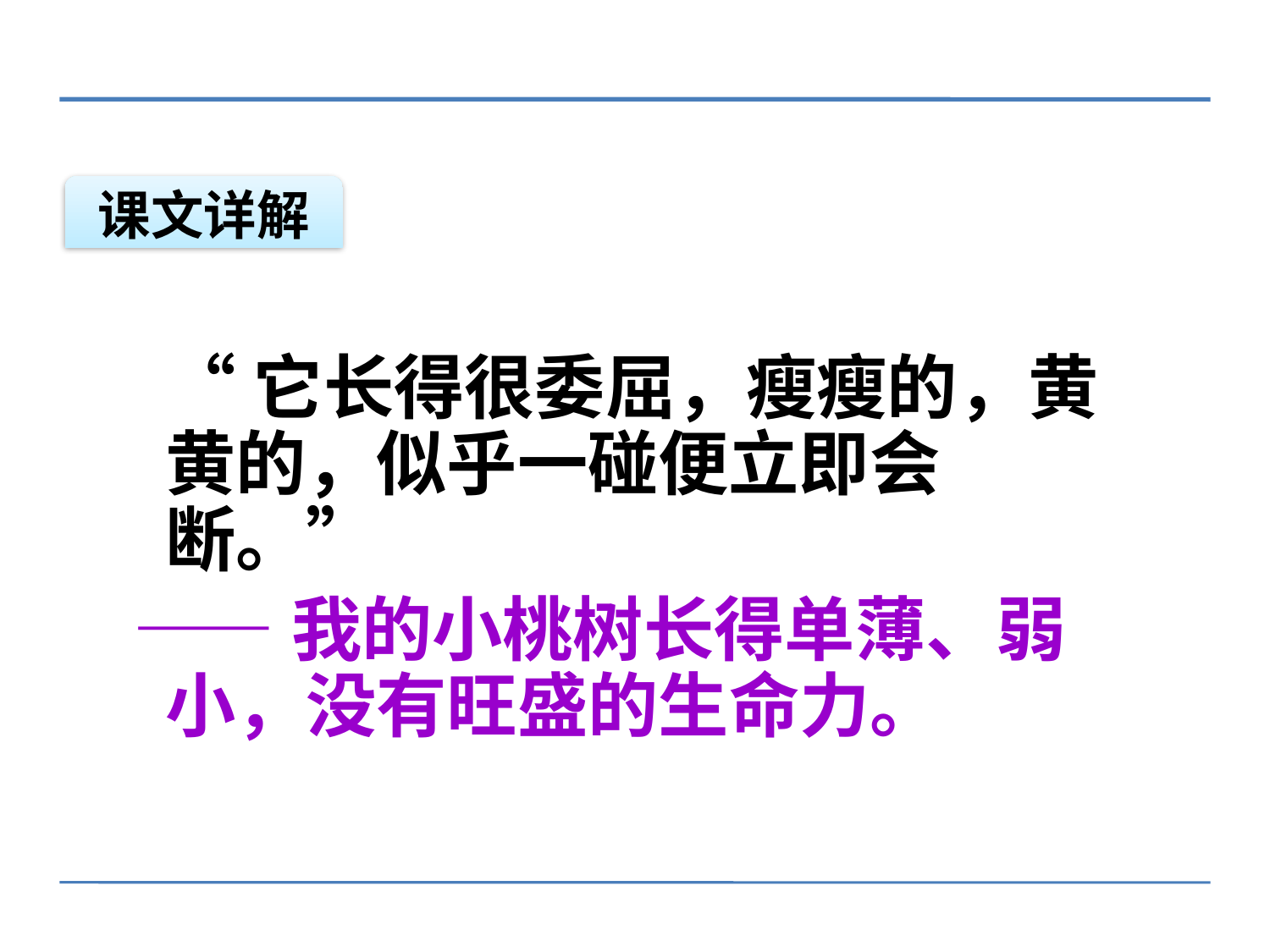

课文详解
   “它长得很委屈，瘦瘦的，黄黄的，似乎一碰便立即会断。”
 ——我的小桃树长得单薄、弱小，没有旺盛的生命力。